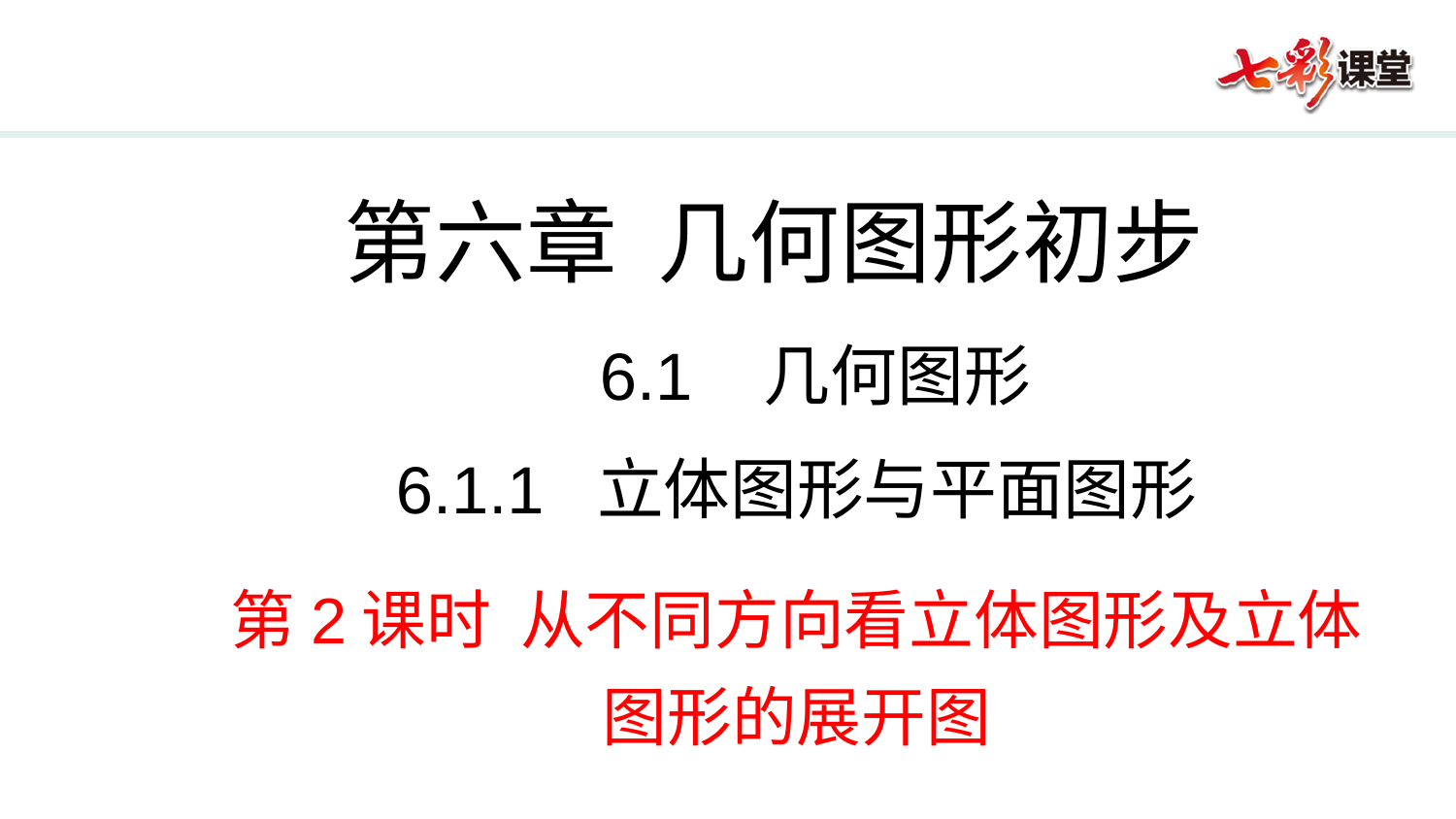

第六章  几何图形初步
  6.1   几何图形
6.1.1  立体图形与平面图形
第2课时  从不同方向看立体图形及立体图形的展开图